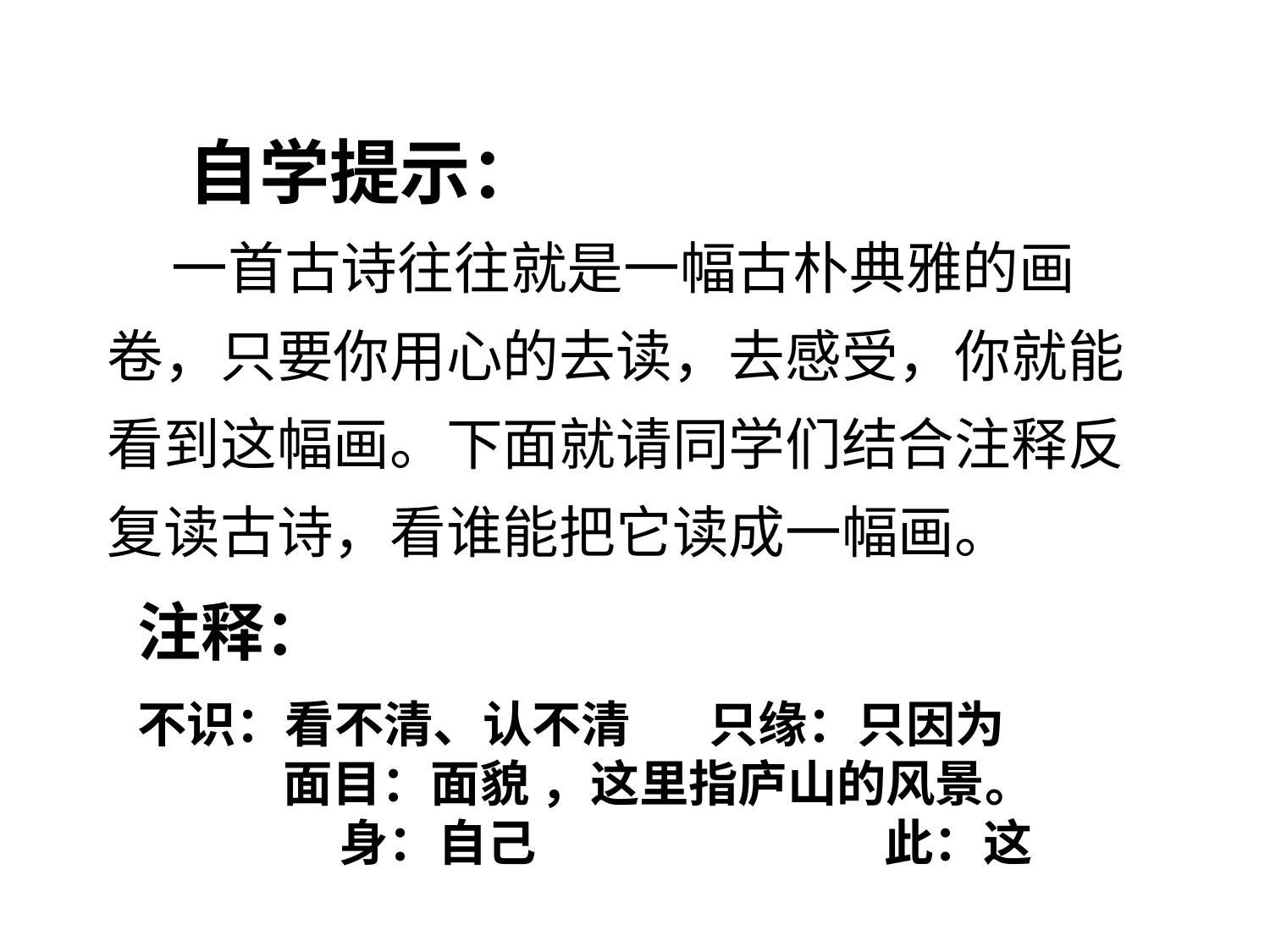

自学提示：
    一首古诗往往就是一幅古朴典雅的画卷，只要你用心的去读，去感受，你就能看到这幅画。下面就请同学们结合注释反复读古诗，看谁能把它读成一幅画。

注释：
不识：看不清、认不清       只缘：只因为                        面目：面貌 ，这里指庐山的风景。                          身：自己                               此：这